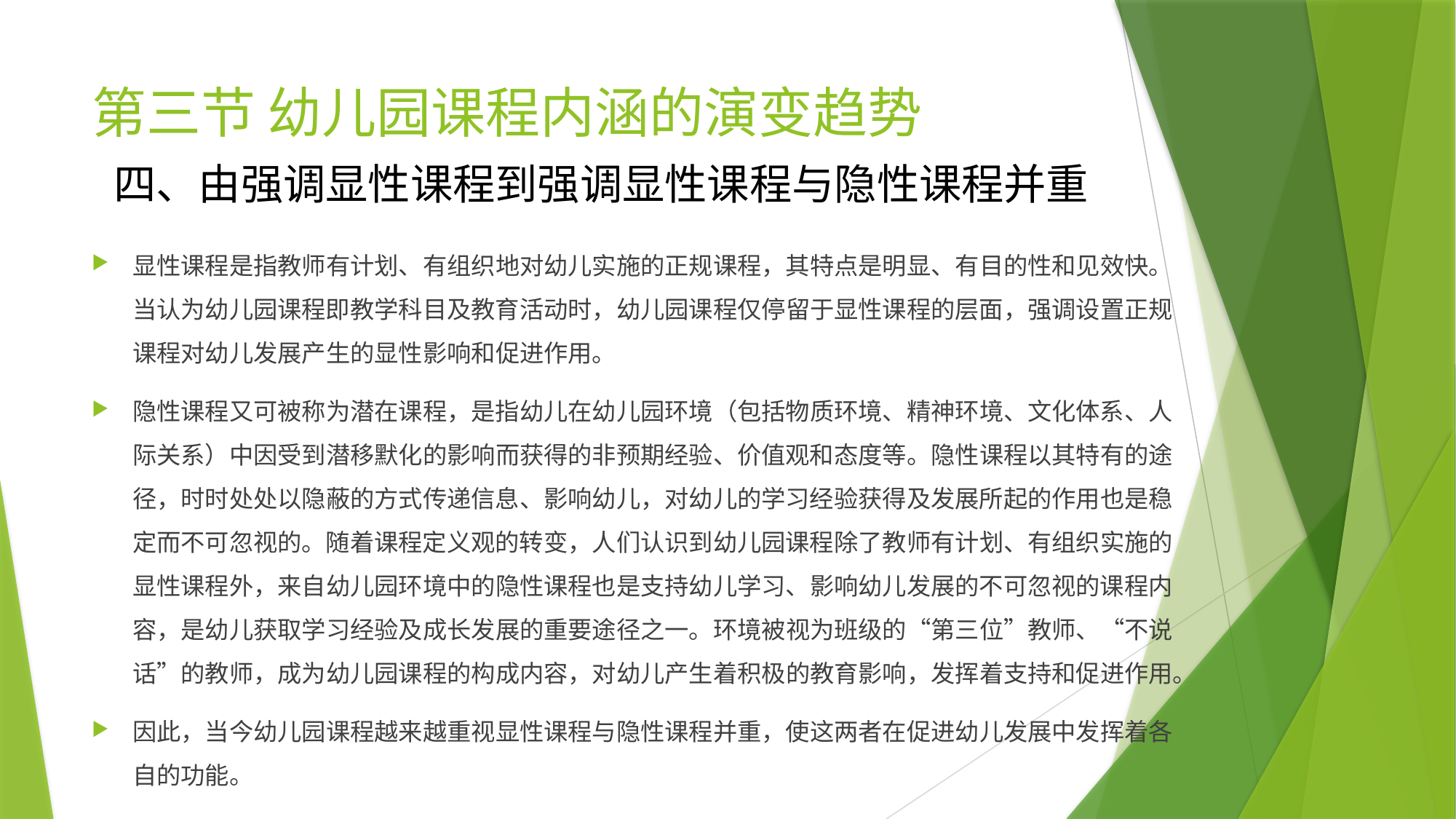

# 第三节 幼儿园课程内涵的演变趋势
四、由强调显性课程到强调显性课程与隐性课程并重
显性课程是指教师有计划、有组织地对幼儿实施的正规课程，其特点是明显、有目的性和见效快。当认为幼儿园课程即教学科目及教育活动时，幼儿园课程仅停留于显性课程的层面，强调设置正规课程对幼儿发展产生的显性影响和促进作用。
隐性课程又可被称为潜在课程，是指幼儿在幼儿园环境（包括物质环境、精神环境、文化体系、人际关系）中因受到潜移默化的影响而获得的非预期经验、价值观和态度等。隐性课程以其特有的途径，时时处处以隐蔽的方式传递信息、影响幼儿，对幼儿的学习经验获得及发展所起的作用也是稳定而不可忽视的。随着课程定义观的转变，人们认识到幼儿园课程除了教师有计划、有组织实施的显性课程外，来自幼儿园环境中的隐性课程也是支持幼儿学习、影响幼儿发展的不可忽视的课程内容，是幼儿获取学习经验及成长发展的重要途径之一。环境被视为班级的“第三位”教师、“不说话”的教师，成为幼儿园课程的构成内容，对幼儿产生着积极的教育影响，发挥着支持和促进作用。
因此，当今幼儿园课程越来越重视显性课程与隐性课程并重，使这两者在促进幼儿发展中发挥着各自的功能。